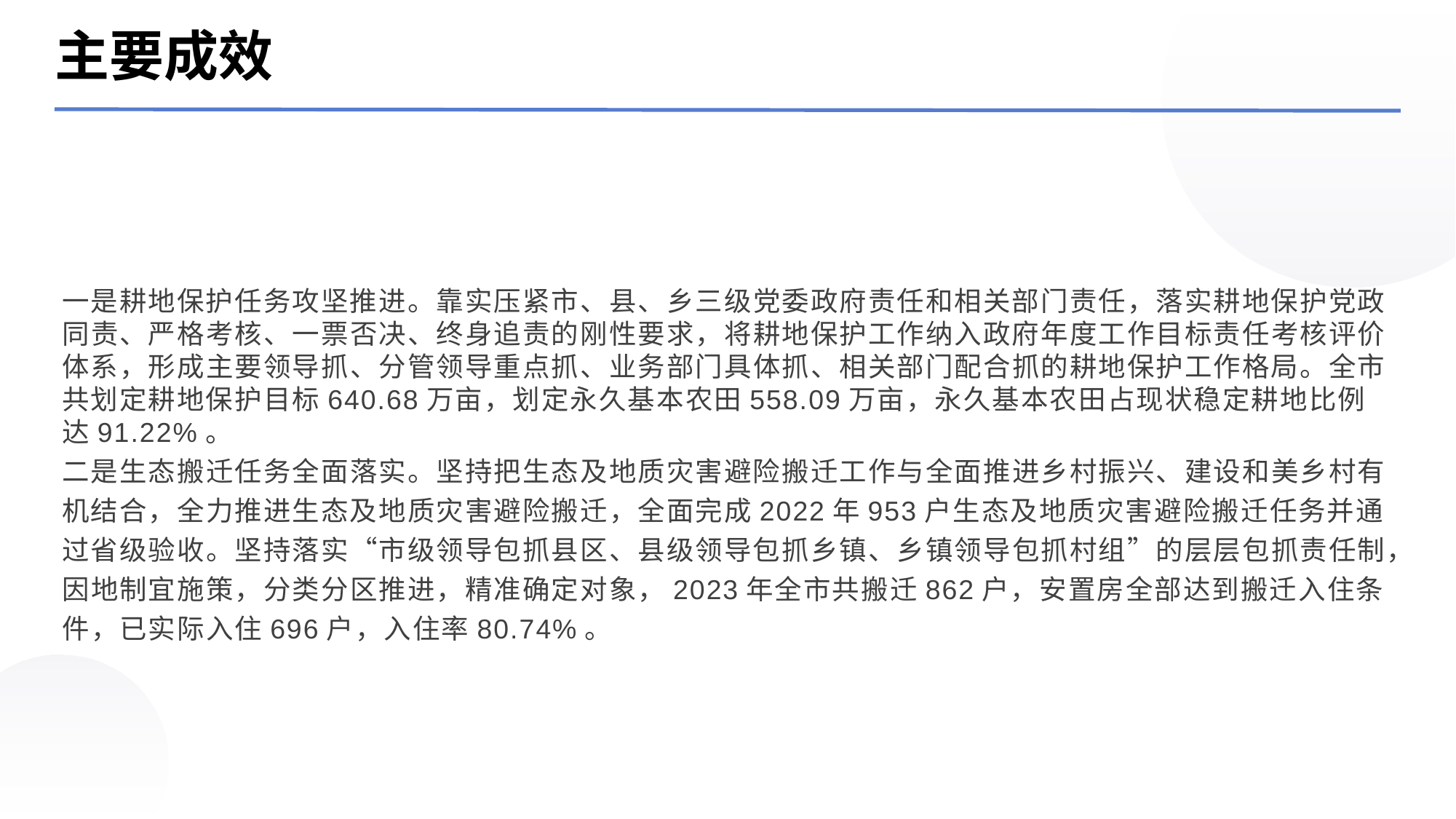

主要成效
一是耕地保护任务攻坚推进。靠实压紧市、县、乡三级党委政府责任和相关部门责任，落实耕地保护党政同责、严格考核、一票否决、终身追责的刚性要求，将耕地保护工作纳入政府年度工作目标责任考核评价体系，形成主要领导抓、分管领导重点抓、业务部门具体抓、相关部门配合抓的耕地保护工作格局。全市共划定耕地保护目标640.68万亩，划定永久基本农田558.09万亩，永久基本农田占现状稳定耕地比例达91.22%。
二是生态搬迁任务全面落实。坚持把生态及地质灾害避险搬迁工作与全面推进乡村振兴、建设和美乡村有机结合，全力推进生态及地质灾害避险搬迁，全面完成2022年953户生态及地质灾害避险搬迁任务并通过省级验收。坚持落实“市级领导包抓县区、县级领导包抓乡镇、乡镇领导包抓村组”的层层包抓责任制，因地制宜施策，分类分区推进，精准确定对象，2023年全市共搬迁862户，安置房全部达到搬迁入住条件，已实际入住696户，入住率80.74%。